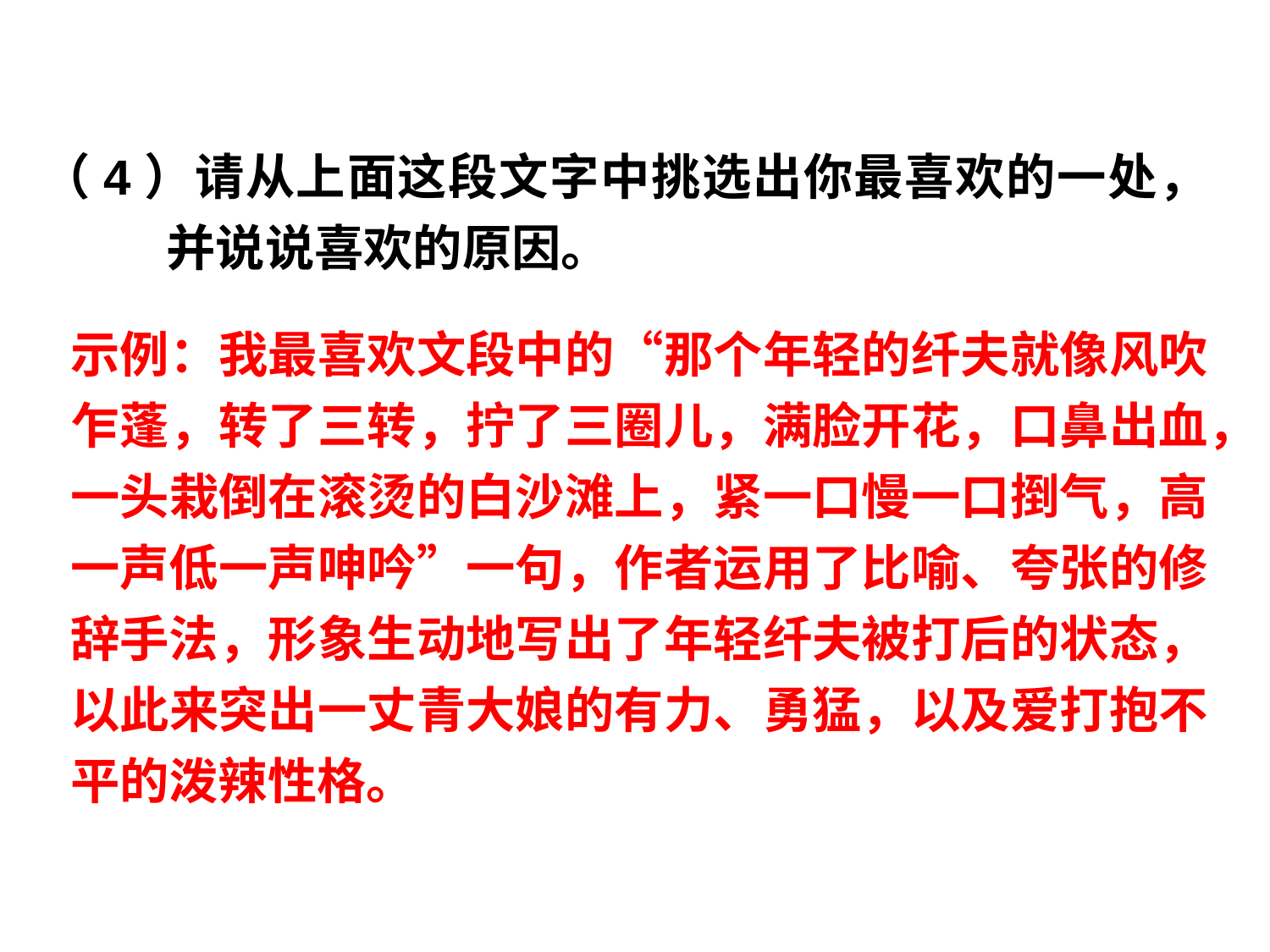

（4）请从上面这段文字中挑选出你最喜欢的一处，并说说喜欢的原因。
示例：我最喜欢文段中的“那个年轻的纤夫就像风吹乍蓬，转了三转，拧了三圈儿，满脸开花，口鼻出血，一头栽倒在滚烫的白沙滩上，紧一口慢一口捯气，高一声低一声呻吟”一句，作者运用了比喻、夸张的修辞手法，形象生动地写出了年轻纤夫被打后的状态，以此来突出一丈青大娘的有力、勇猛，以及爱打抱不平的泼辣性格。